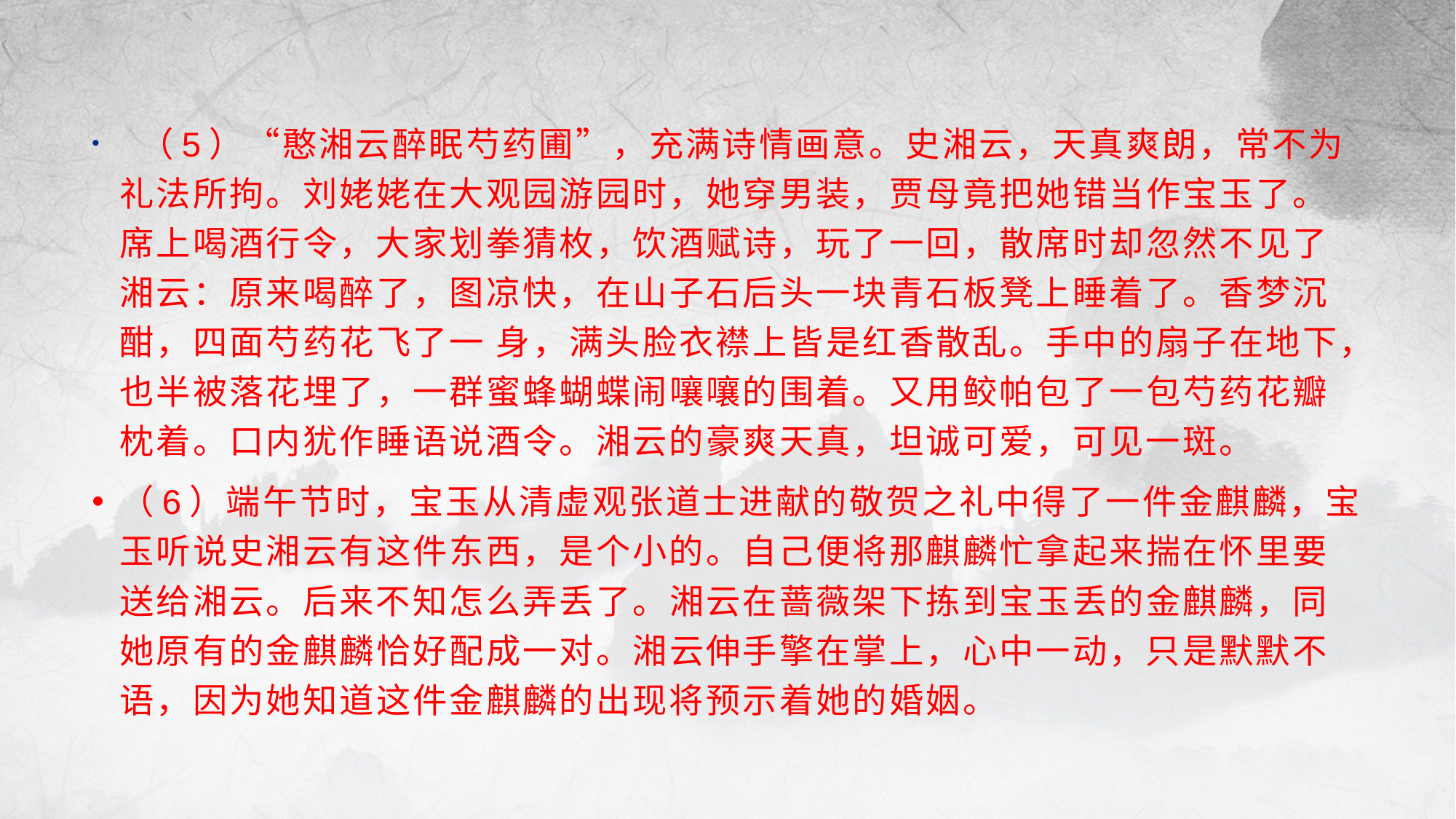

（5）“憨湘云醉眠芍药圃”，充满诗情画意。史湘云，天真爽朗，常不为礼法所拘。刘姥姥在大观园游园时，她穿男装，贾母竟把她错当作宝玉了。席上喝酒行令，大家划拳猜枚，饮酒赋诗，玩了一回，散席时却忽然不见了湘云：原来喝醉了，图凉快，在山子石后头一块青石板凳上睡着了。香梦沉酣，四面芍药花飞了一 身，满头脸衣襟上皆是红香散乱。手中的扇子在地下，也半被落花埋了，一群蜜蜂蝴蝶闹嚷嚷的围着。又用鲛帕包了一包芍药花瓣枕着。口内犹作睡语说酒令。湘云的豪爽天真，坦诚可爱，可见一斑。
（6）端午节时，宝玉从清虚观张道士进献的敬贺之礼中得了一件金麒麟，宝玉听说史湘云有这件东西，是个小的。自己便将那麒麟忙拿起来揣在怀里要送给湘云。后来不知怎么弄丢了。湘云在蔷薇架下拣到宝玉丢的金麒麟，同她原有的金麒麟恰好配成一对。湘云伸手擎在掌上，心中一动，只是默默不语，因为她知道这件金麒麟的出现将预示着她的婚姻。